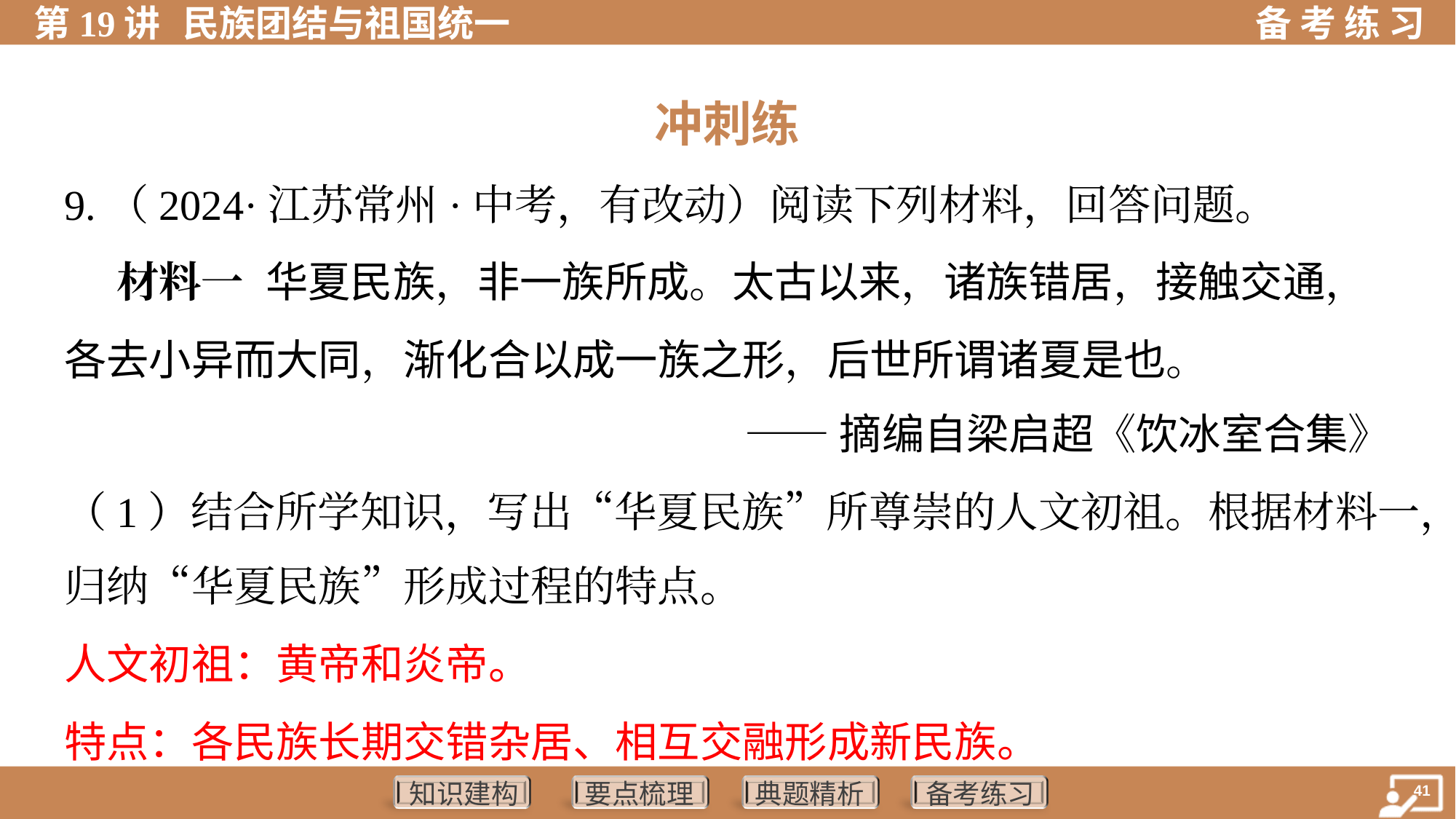

冲刺练
9.（2024·江苏常州·中考，有改动）阅读下列材料，回答问题。
    材料一  华夏民族，非一族所成。太古以来，诸族错居，接触交通，
各去小异而大同，渐化合以成一族之形，后世所谓诸夏是也。
——摘编自梁启超《饮冰室合集》
（1）结合所学知识，写出“华夏民族”所尊崇的人文初祖。根据材料一，
归纳“华夏民族”形成过程的特点。
人文初祖：黄帝和炎帝。
特点：各民族长期交错杂居、相互交融形成新民族。